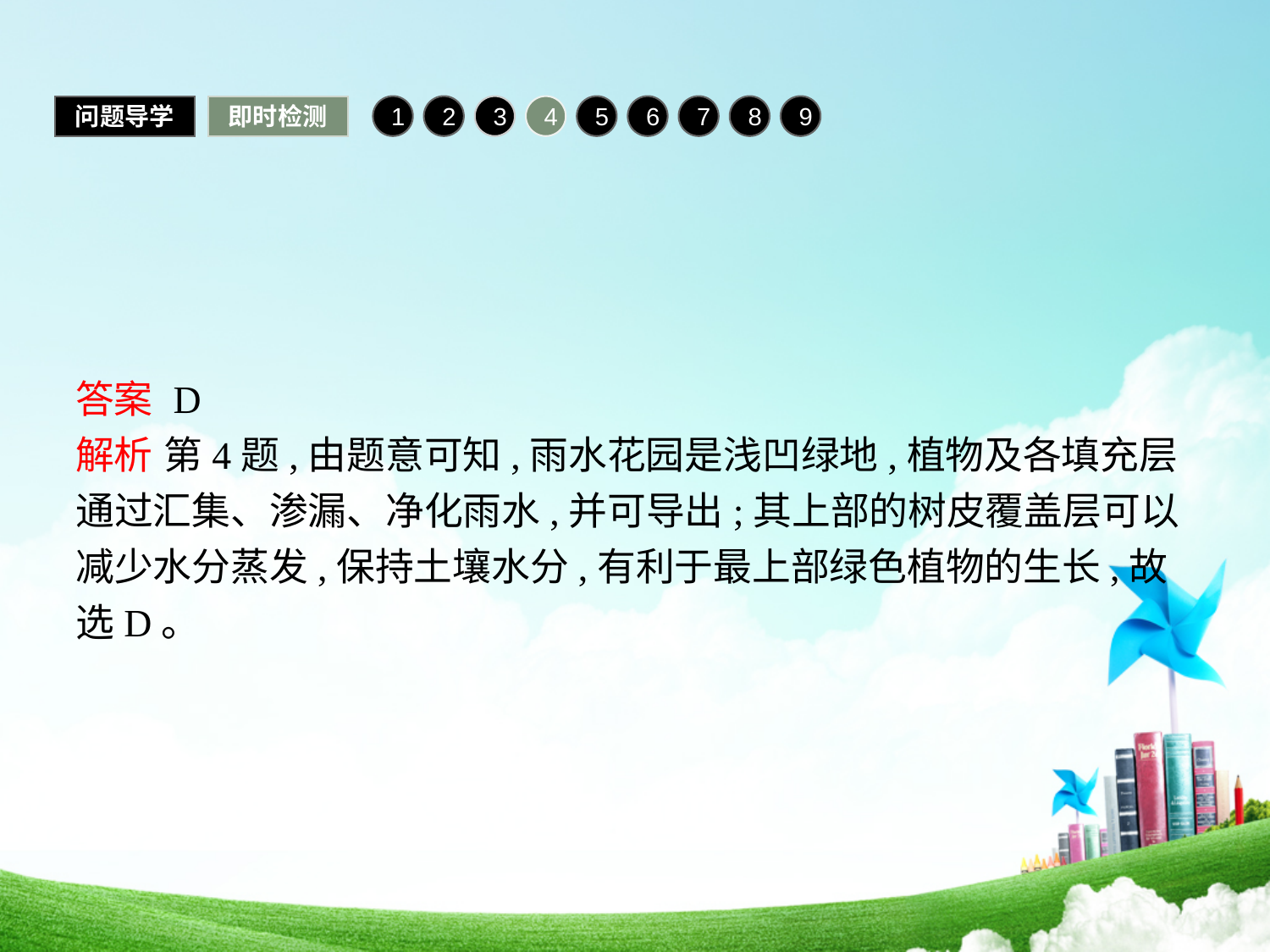

问题导学
即时检测
1
2
3
4
5
6
7
8
9
答案 D
解析 第4题,由题意可知,雨水花园是浅凹绿地,植物及各填充层通过汇集、渗漏、净化雨水,并可导出;其上部的树皮覆盖层可以减少水分蒸发,保持土壤水分,有利于最上部绿色植物的生长,故选D。